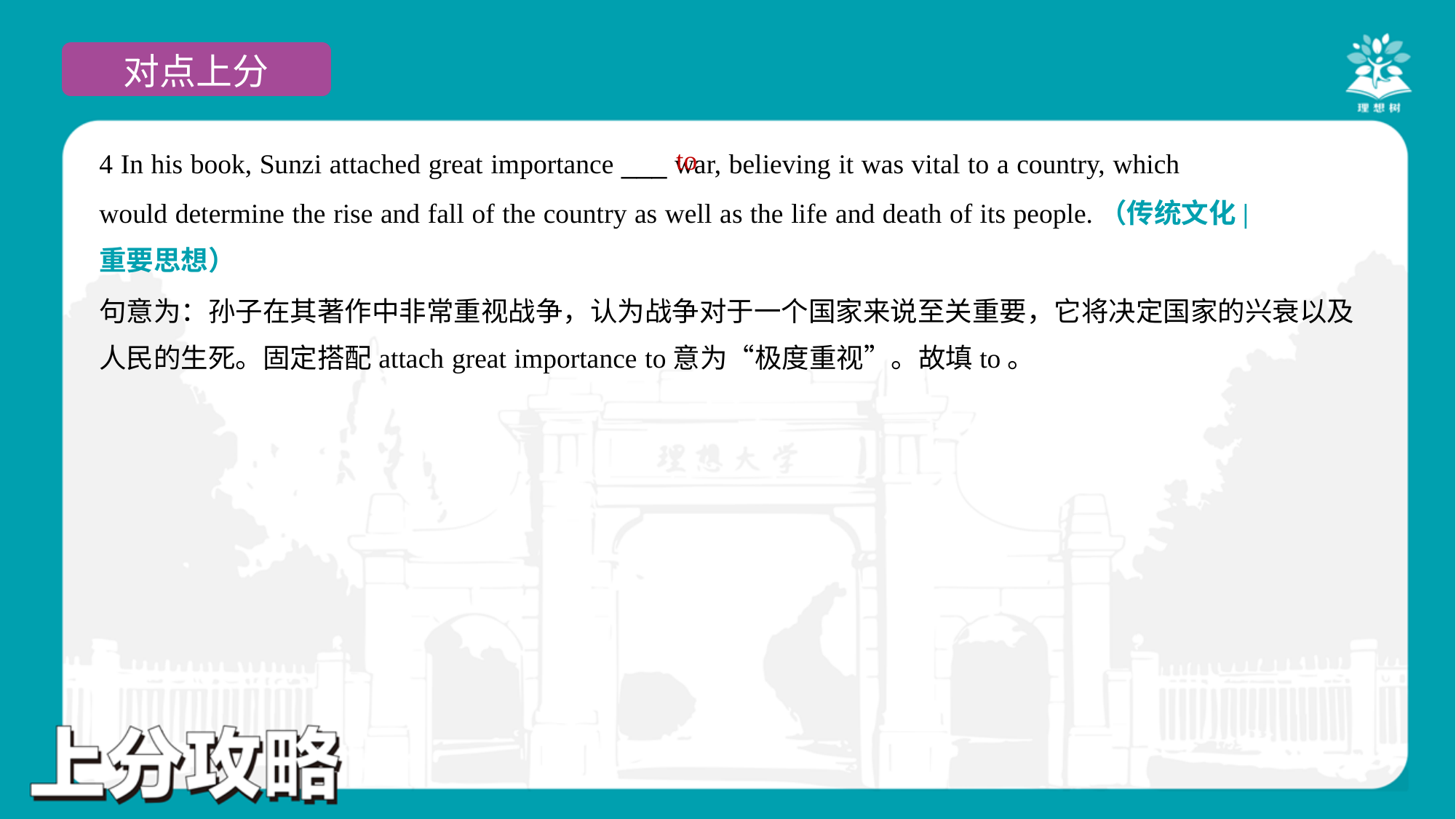

to
4 In his book, Sunzi attached great importance ___ war, believing it was vital to a country, which
would determine the rise and fall of the country as well as the life and death of its people.（传统文化|
重要思想）
句意为：孙子在其著作中非常重视战争，认为战争对于一个国家来说至关重要，它将决定国家的兴衰以及
人民的生死。固定搭配attach great importance to意为“极度重视”。故填to。